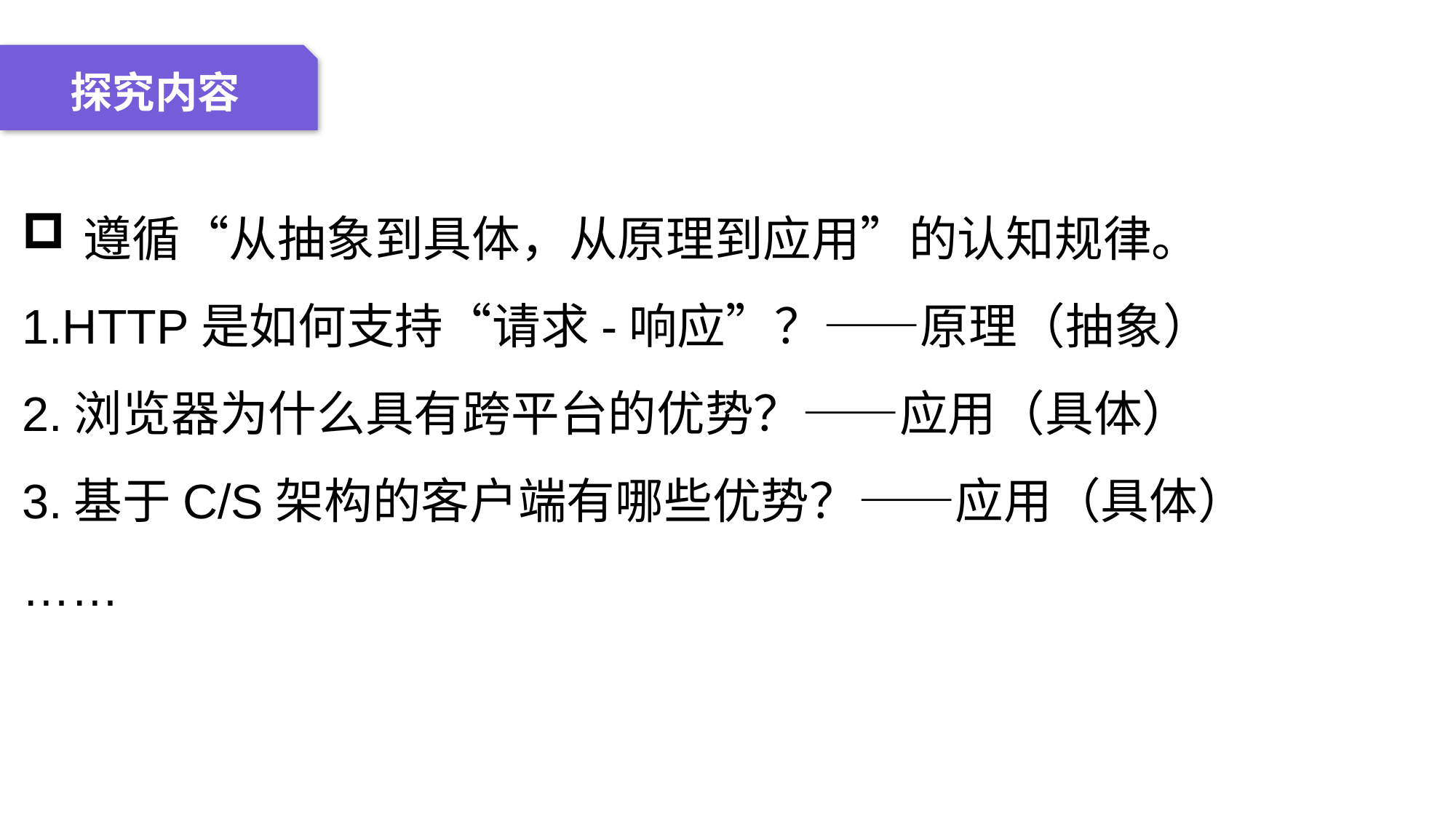

04 名词解释
01 准备过程
02 整体结构
03 重点说明
探究内容
遵循“从抽象到具体，从原理到应用”的认知规律。
1.HTTP是如何支持“请求-响应”？——原理（抽象）
2.浏览器为什么具有跨平台的优势？——应用（具体）
3.基于C/S架构的客户端有哪些优势？——应用（具体）
……